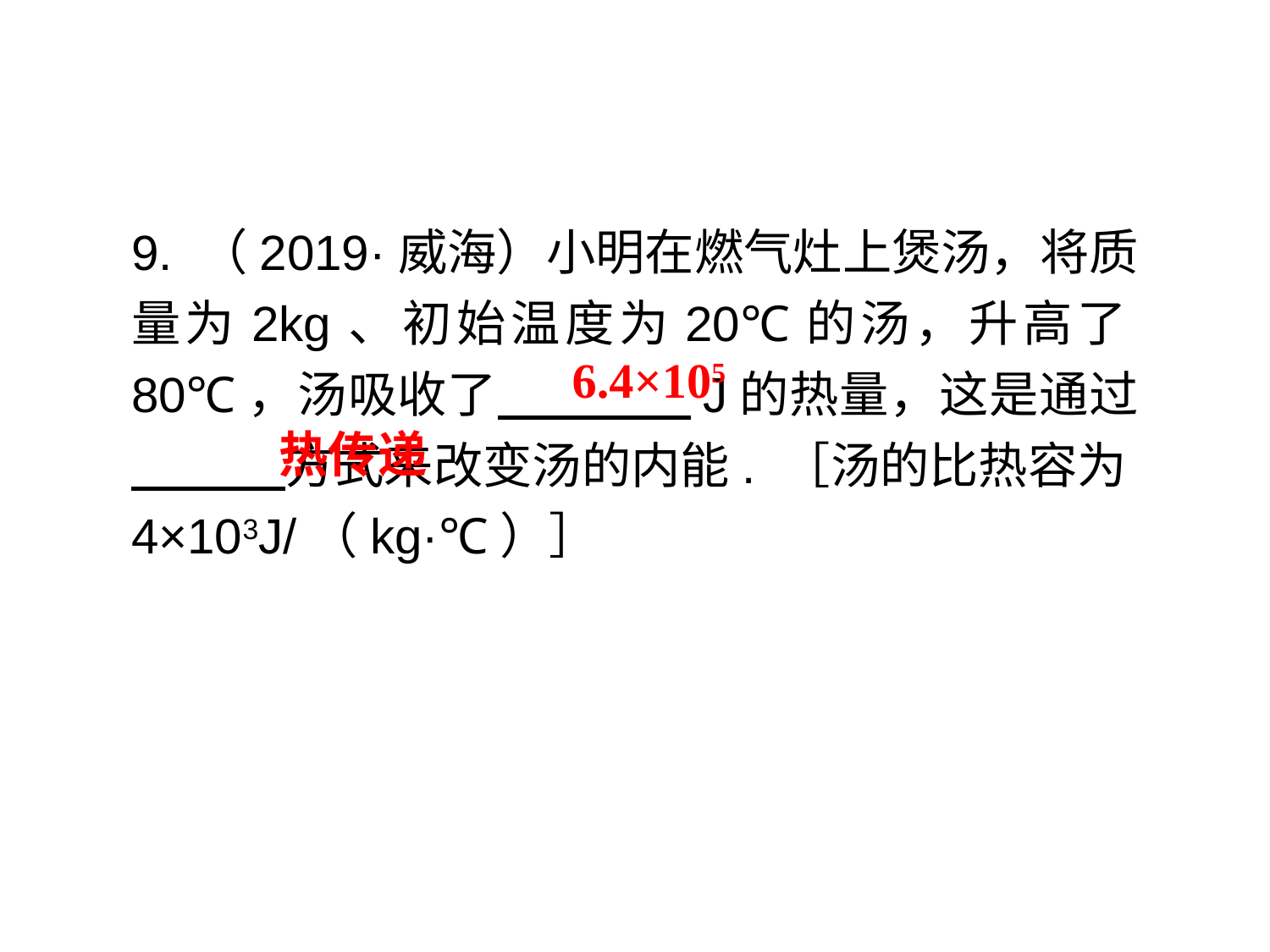

9. （2019·威海）小明在燃气灶上煲汤，将质量为2kg、初始温度为20℃的汤，升高了80℃，汤吸收了　        　J的热量，这是通过　　     方式来改变汤的内能. ［汤的比热容为4×103J/（kg·℃）］
6.4×105
热传递